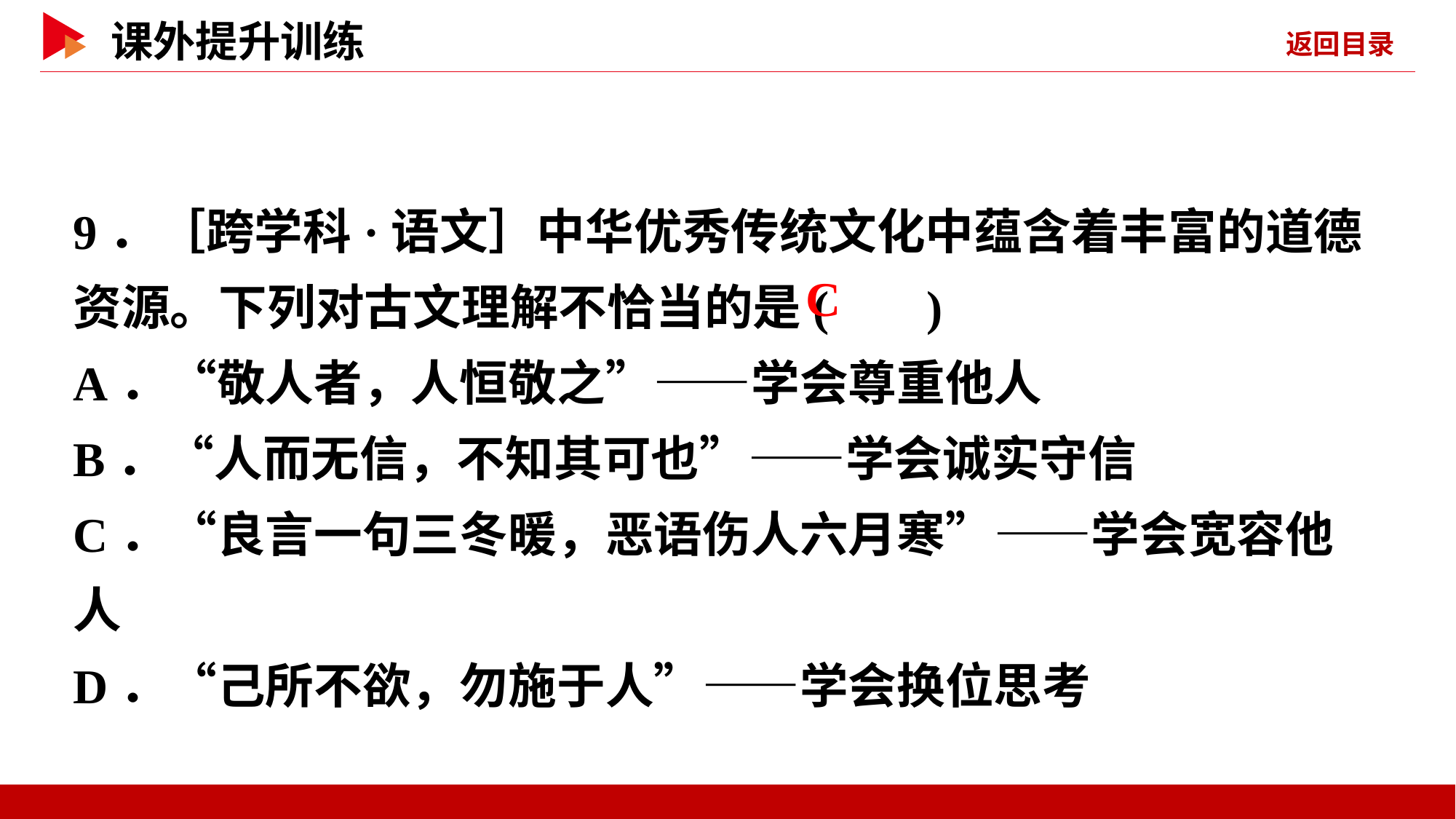

9．［跨学科·语文］中华优秀传统文化中蕴含着丰富的道德资源。下列对古文理解不恰当的是(        )
A．“敬人者，人恒敬之”——学会尊重他人
B．“人而无信，不知其可也”——学会诚实守信
C．“良言一句三冬暖，恶语伤人六月寒”——学会宽容他人
D．“己所不欲，勿施于人”——学会换位思考
   C